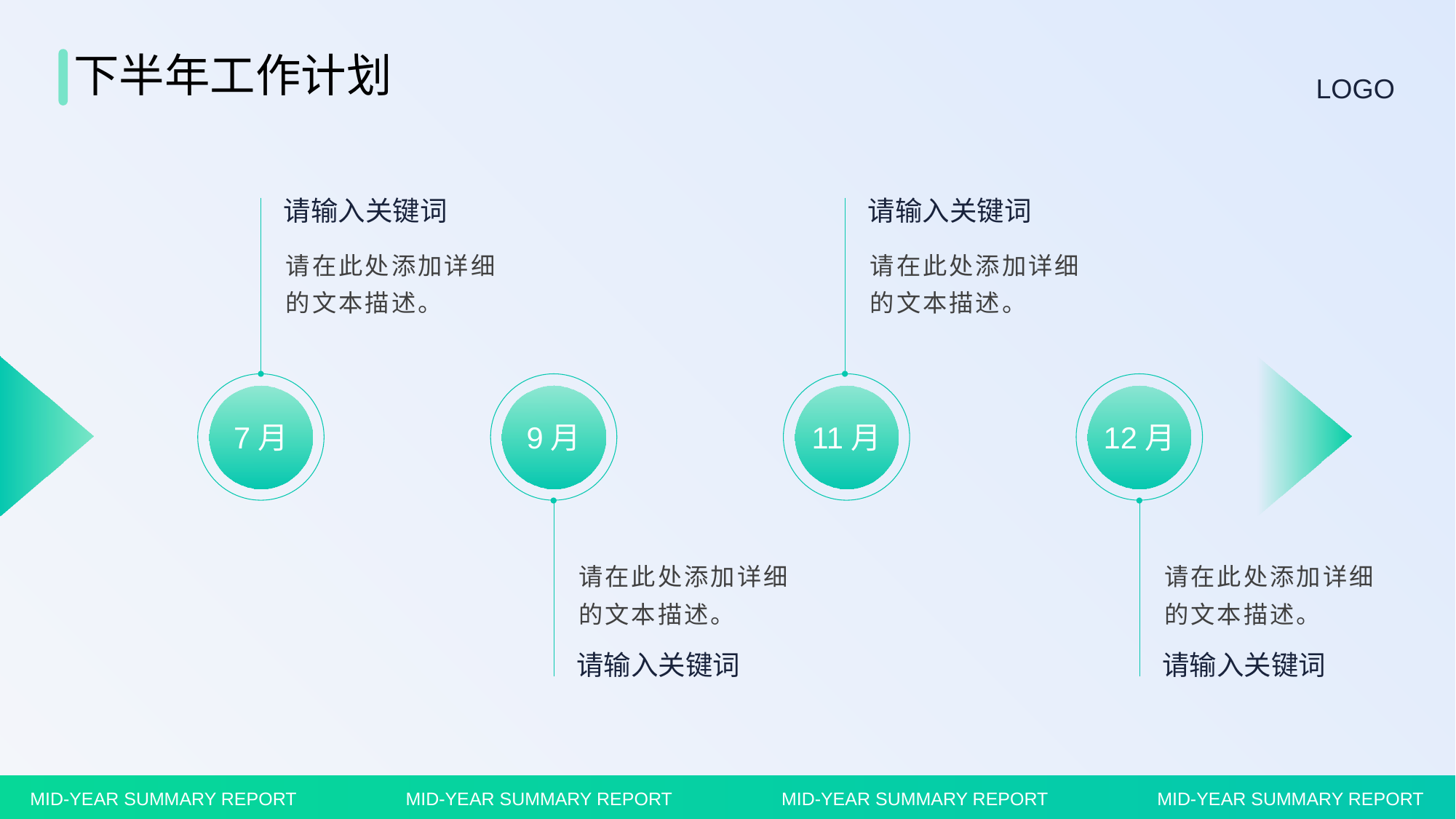

下半年工作计划
LOGO
请输入关键词
请输入关键词
请在此处添加详细的文本描述。
请在此处添加详细的文本描述。

7月

9月

11月

12月

请在此处添加详细的文本描述。
请在此处添加详细的文本描述。
请输入关键词
请输入关键词
MID-YEAR SUMMARY REPORT
MID-YEAR SUMMARY REPORT
MID-YEAR SUMMARY REPORT
MID-YEAR SUMMARY REPORT